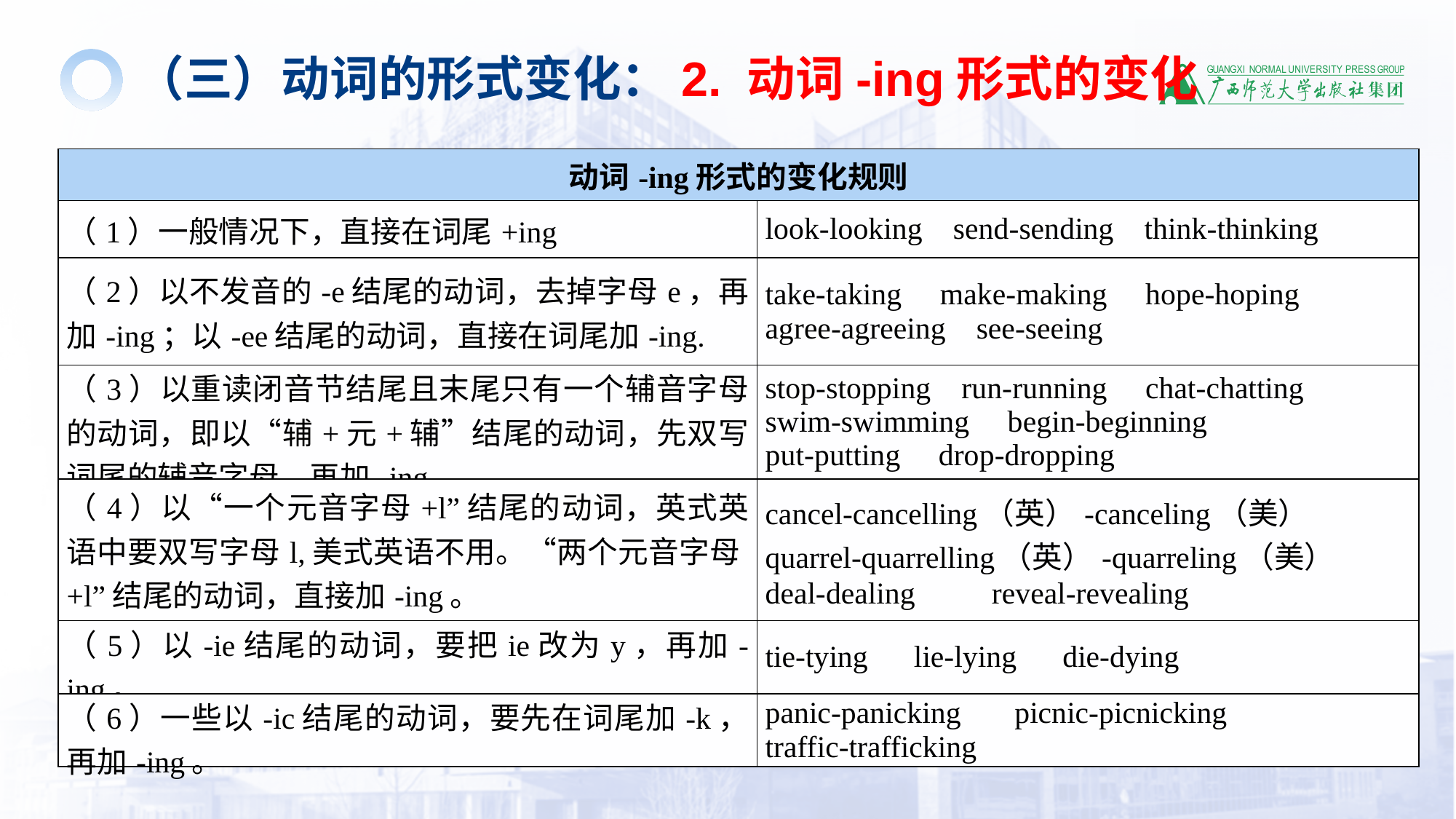

（三）动词的形式变化：2. 动词-ing形式的变化

| 动词-ing形式的变化规则 |  |
| --- | --- |
| （1）一般情况下，直接在词尾+ing | look-looking send-sending think-thinking |
| （2）以不发音的-e结尾的动词，去掉字母e，再加-ing；以-ee结尾的动词，直接在词尾加-ing. | take-taking make-making hope-hoping agree-agreeing see-seeing |
| （3）以重读闭音节结尾且末尾只有一个辅音字母的动词，即以“辅+元+辅”结尾的动词，先双写词尾的辅音字母，再加-ing。 | stop-stopping run-running chat-chatting swim-swimming begin-beginning put-putting drop-dropping |
| （4）以“一个元音字母+l”结尾的动词，英式英语中要双写字母l,美式英语不用。“两个元音字母+l”结尾的动词，直接加-ing。 | cancel-cancelling（英）-canceling（美） quarrel-quarrelling（英）-quarreling（美） deal-dealing reveal-revealing |
| （5）以-ie结尾的动词，要把ie改为y，再加-ing。 | tie-tying lie-lying die-dying |
| （6）一些以-ic结尾的动词，要先在词尾加-k，再加-ing。 | panic-panicking picnic-picnicking traffic-trafficking |